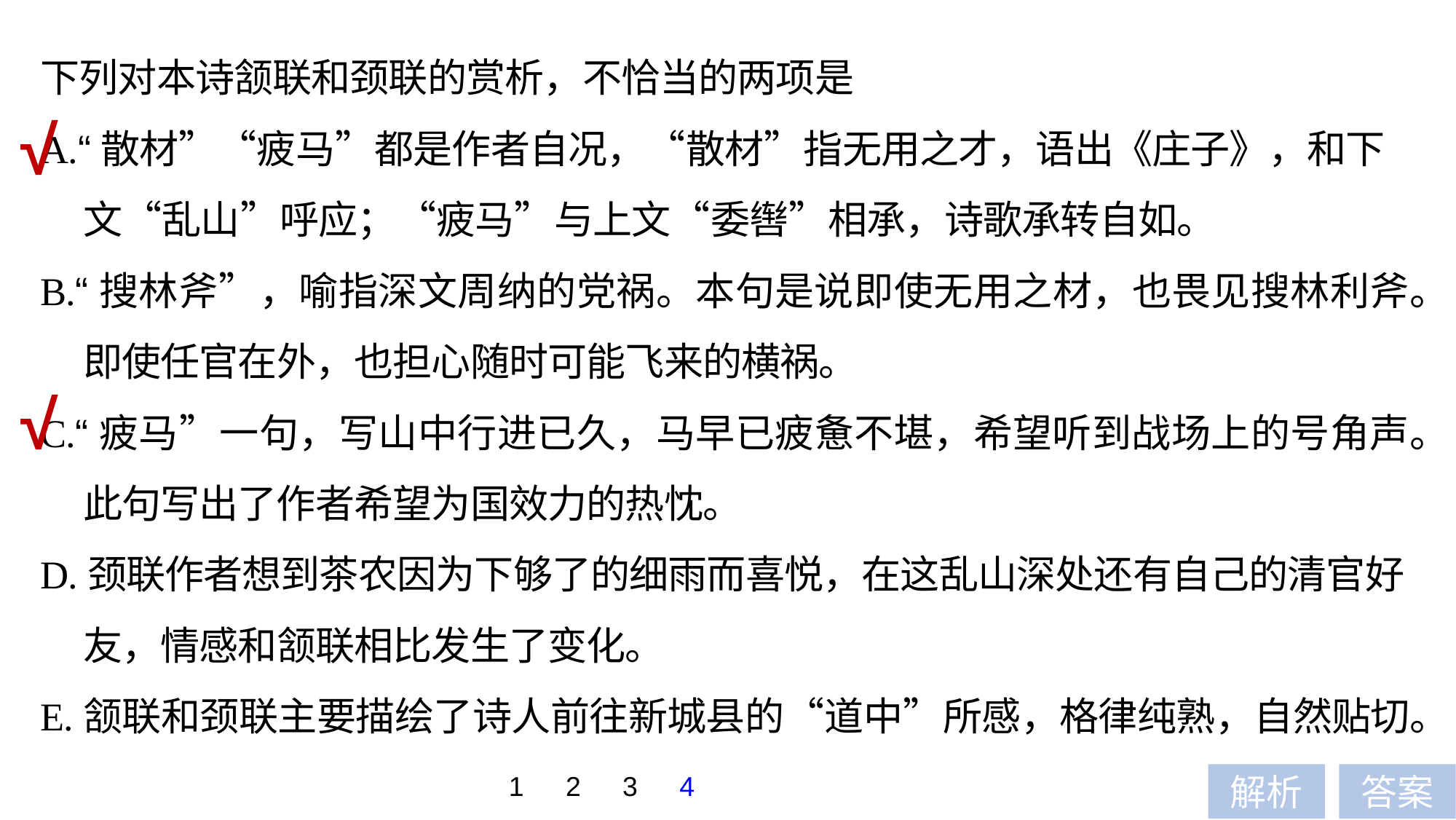

下列对本诗颔联和颈联的赏析，不恰当的两项是
A.“散材”“疲马”都是作者自况，“散材”指无用之才，语出《庄子》，和下
    文“乱山”呼应；“疲马”与上文“委辔”相承，诗歌承转自如。
B.“搜林斧”，喻指深文周纳的党祸。本句是说即使无用之材，也畏见搜林利斧。
    即使任官在外，也担心随时可能飞来的横祸。
C.“疲马”一句，写山中行进已久，马早已疲惫不堪，希望听到战场上的号角声。
    此句写出了作者希望为国效力的热忱。
D.颈联作者想到茶农因为下够了的细雨而喜悦，在这乱山深处还有自己的清官好
    友，情感和颔联相比发生了变化。
E.颔联和颈联主要描绘了诗人前往新城县的“道中”所感，格律纯熟，自然贴切。
√
√
1
2
3
4
解析
答案